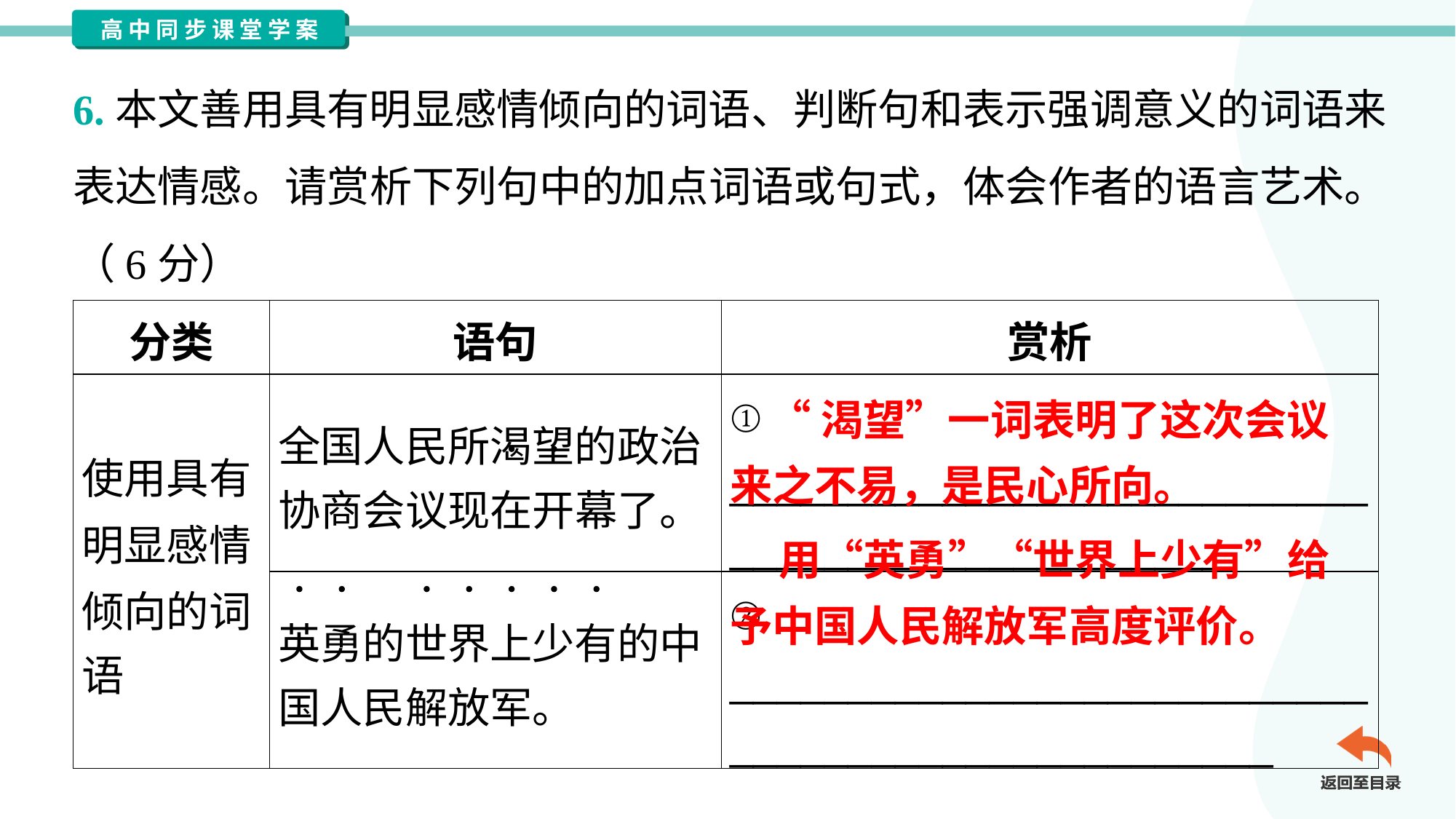

6.本文善用具有明显感情倾向的词语、判断句和表示强调意义的词语来
表达情感。请赏析下列句中的加点词语或句式，体会作者的语言艺术。
（6分）
| 分类 | 语句 | 赏析 |
| --- | --- | --- |
| 使用具有 明显感情 倾向的词 语 | 全国人民所渴望的政治 协商会议现在开幕了。 | ① \_\_\_\_\_\_\_\_\_\_\_\_\_\_\_\_\_\_\_\_\_\_\_\_\_\_\_ \_\_\_\_\_\_\_\_\_\_\_\_\_\_\_\_\_\_\_\_\_ |
|  | 英勇的世界上少有的中 国人民解放军。 | ② \_\_\_\_\_\_\_\_\_\_\_\_\_\_\_\_\_\_\_\_\_\_\_\_\_\_\_ \_\_\_\_\_\_\_\_\_\_\_\_\_\_\_\_\_\_\_\_\_\_\_ |
    “渴望”一词表明了这次会议来之不易，是民心所向。

    用“英勇”“世界上少有”给予中国人民解放军高度评价。